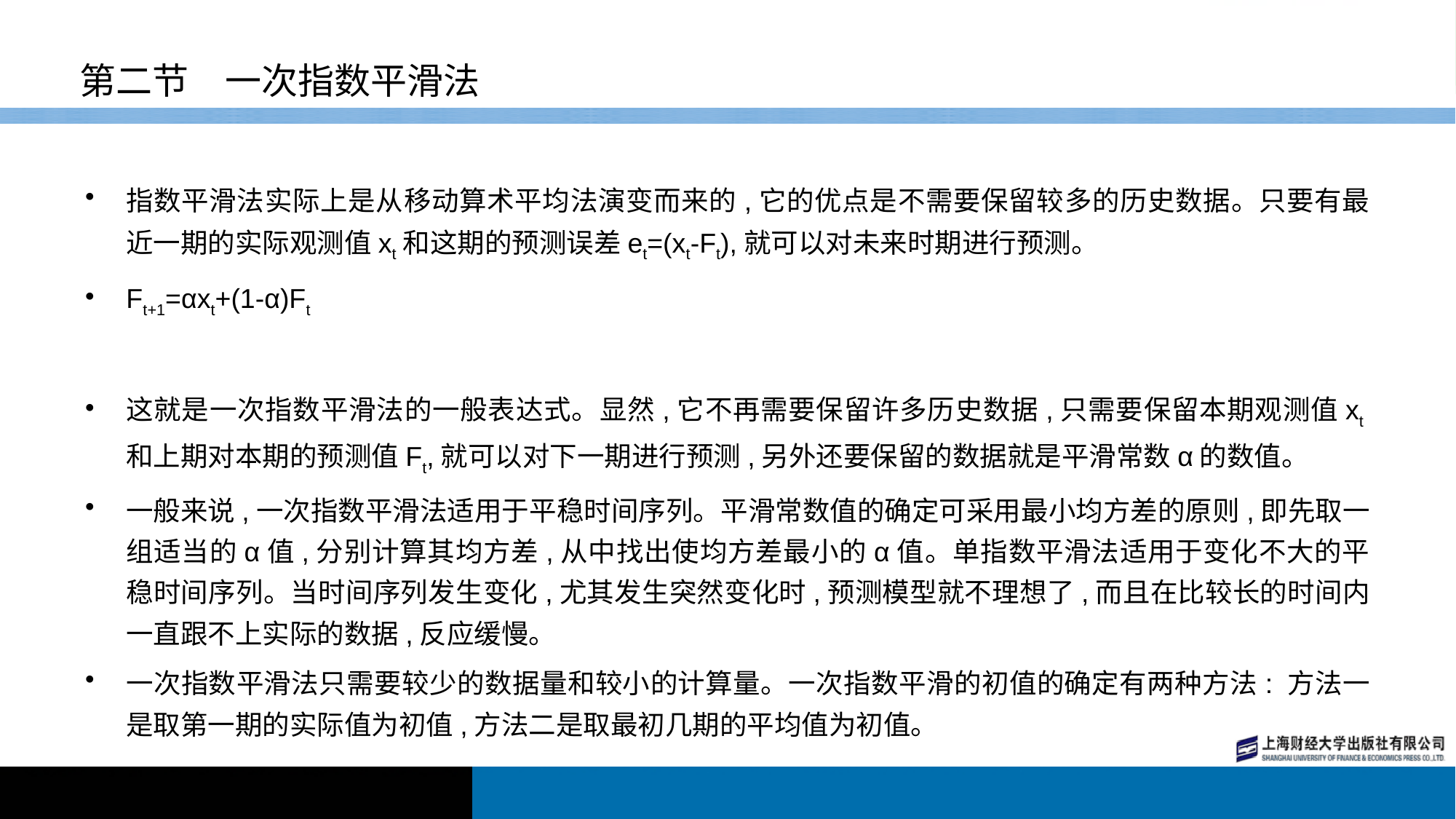

# 第二节　一次指数平滑法
指数平滑法实际上是从移动算术平均法演变而来的,它的优点是不需要保留较多的历史数据。只要有最近一期的实际观测值xt和这期的预测误差et=(xt-Ft),就可以对未来时期进行预测。
Ft+1=αxt+(1-α)Ft

这就是一次指数平滑法的一般表达式。显然,它不再需要保留许多历史数据,只需要保留本期观测值xt和上期对本期的预测值Ft,就可以对下一期进行预测,另外还要保留的数据就是平滑常数α的数值。
一般来说,一次指数平滑法适用于平稳时间序列。平滑常数值的确定可采用最小均方差的原则,即先取一组适当的α值,分别计算其均方差,从中找出使均方差最小的α值。单指数平滑法适用于变化不大的平稳时间序列。当时间序列发生变化,尤其发生突然变化时,预测模型就不理想了,而且在比较长的时间内一直跟不上实际的数据,反应缓慢。
一次指数平滑法只需要较少的数据量和较小的计算量。一次指数平滑的初值的确定有两种方法: 方法一是取第一期的实际值为初值,方法二是取最初几期的平均值为初值。

5